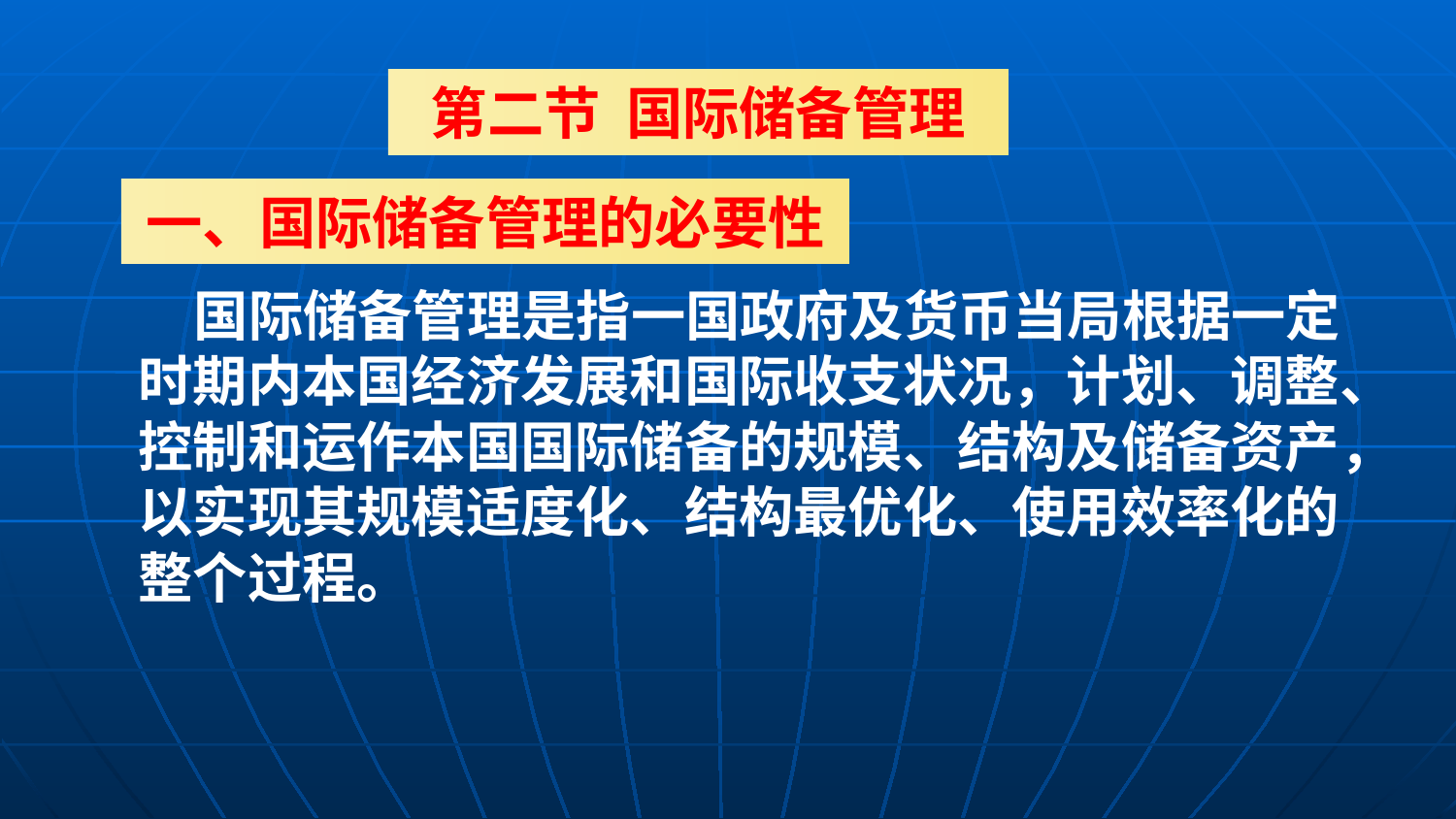

第二节  国际储备管理
一、国际储备管理的必要性
        国际储备管理是指一国政府及货币当局根据一定时期内本国经济发展和国际收支状况，计划、调整、控制和运作本国国际储备的规模、结构及储备资产，以实现其规模适度化、结构最优化、使用效率化的整个过程。